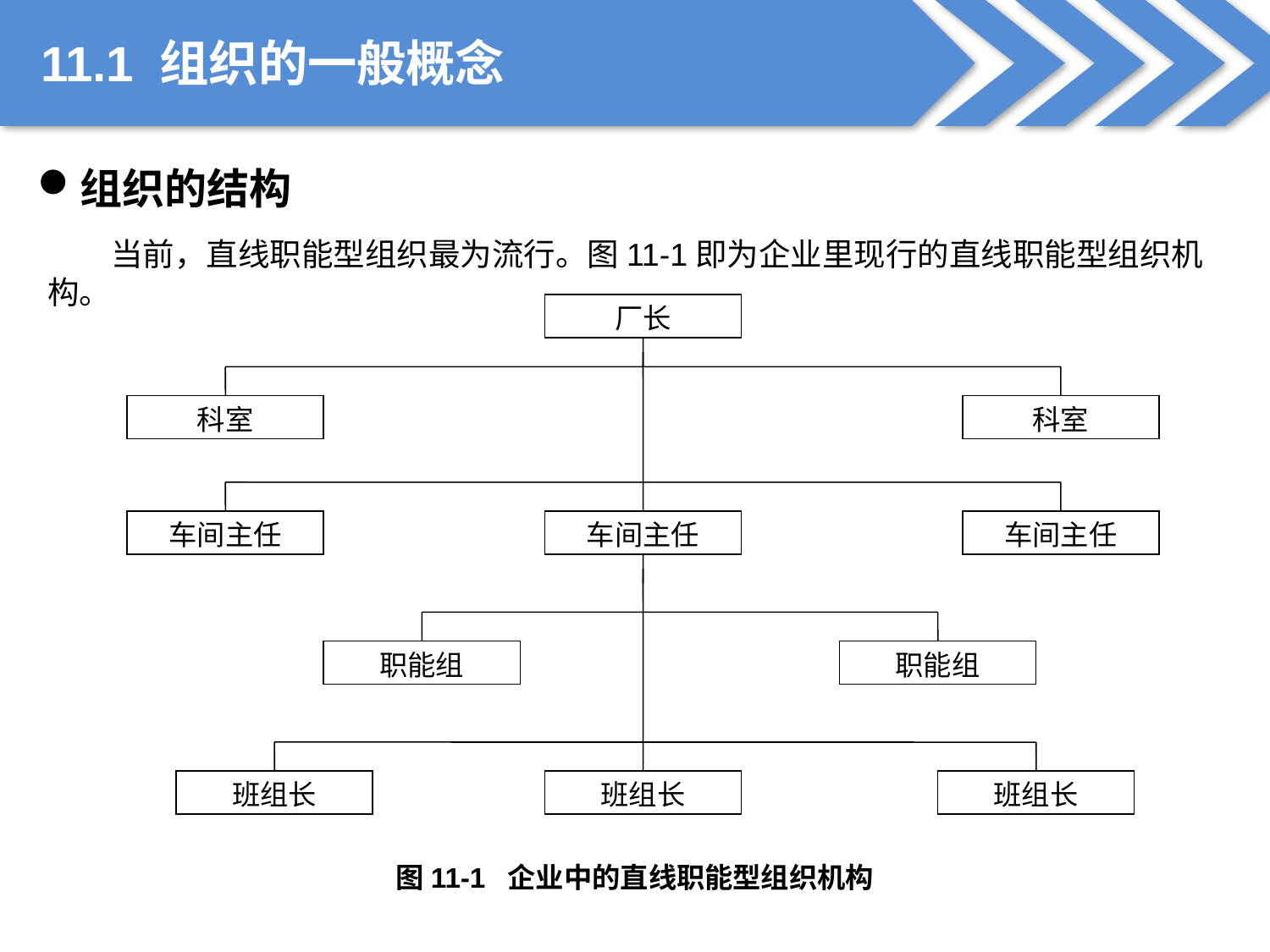

11.1 组织的一般概念
组织的结构
当前，直线职能型组织最为流行。图11-1即为企业里现行的直线职能型组织机构。

厂长

科室
科室

车间主任
车间主任
车间主任

职能组
职能组

班组长
班组长
班组长
图11-1  企业中的直线职能型组织机构